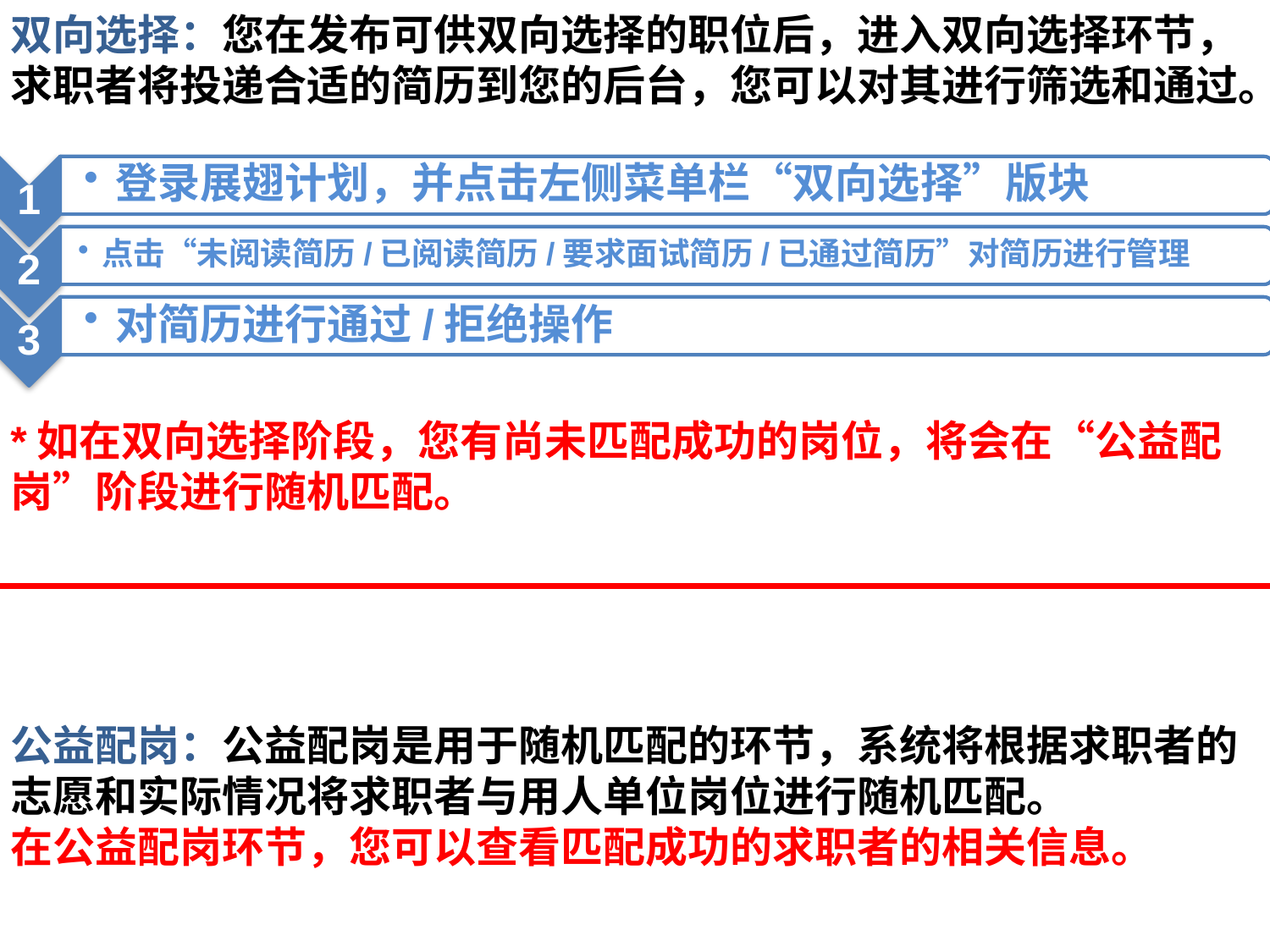

双向选择：您在发布可供双向选择的职位后，进入双向选择环节，求职者将投递合适的简历到您的后台，您可以对其进行筛选和通过。

*如在双向选择阶段，您有尚未匹配成功的岗位，将会在“公益配岗”阶段进行随机匹配。

公益配岗：公益配岗是用于随机匹配的环节，系统将根据求职者的志愿和实际情况将求职者与用人单位岗位进行随机匹配。
在公益配岗环节，您可以查看匹配成功的求职者的相关信息。

1
登录展翅计划，并点击左侧菜单栏“双向选择”版块
2
点击“未阅读简历/已阅读简历/要求面试简历/已通过简历”对简历进行管理
3
对简历进行通过/拒绝操作